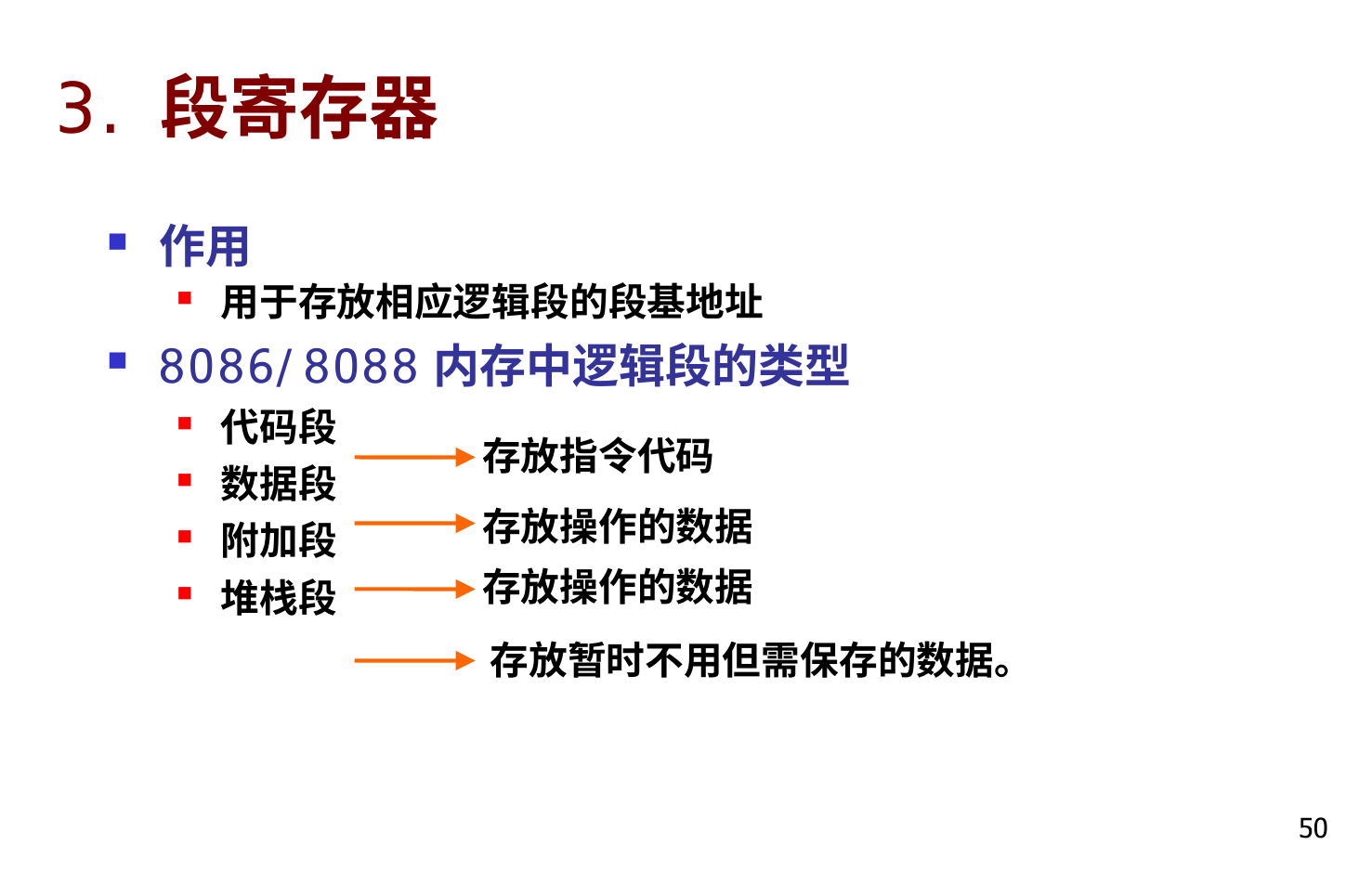

# 3. 段寄存器
作用
用于存放相应逻辑段的段基地址
8086/8088内存中逻辑段的类型
代码段
数据段
附加段
堆栈段
存放指令代码

存放操作的数据

存放操作的数据

存放暂时不用但需保存的数据。

50